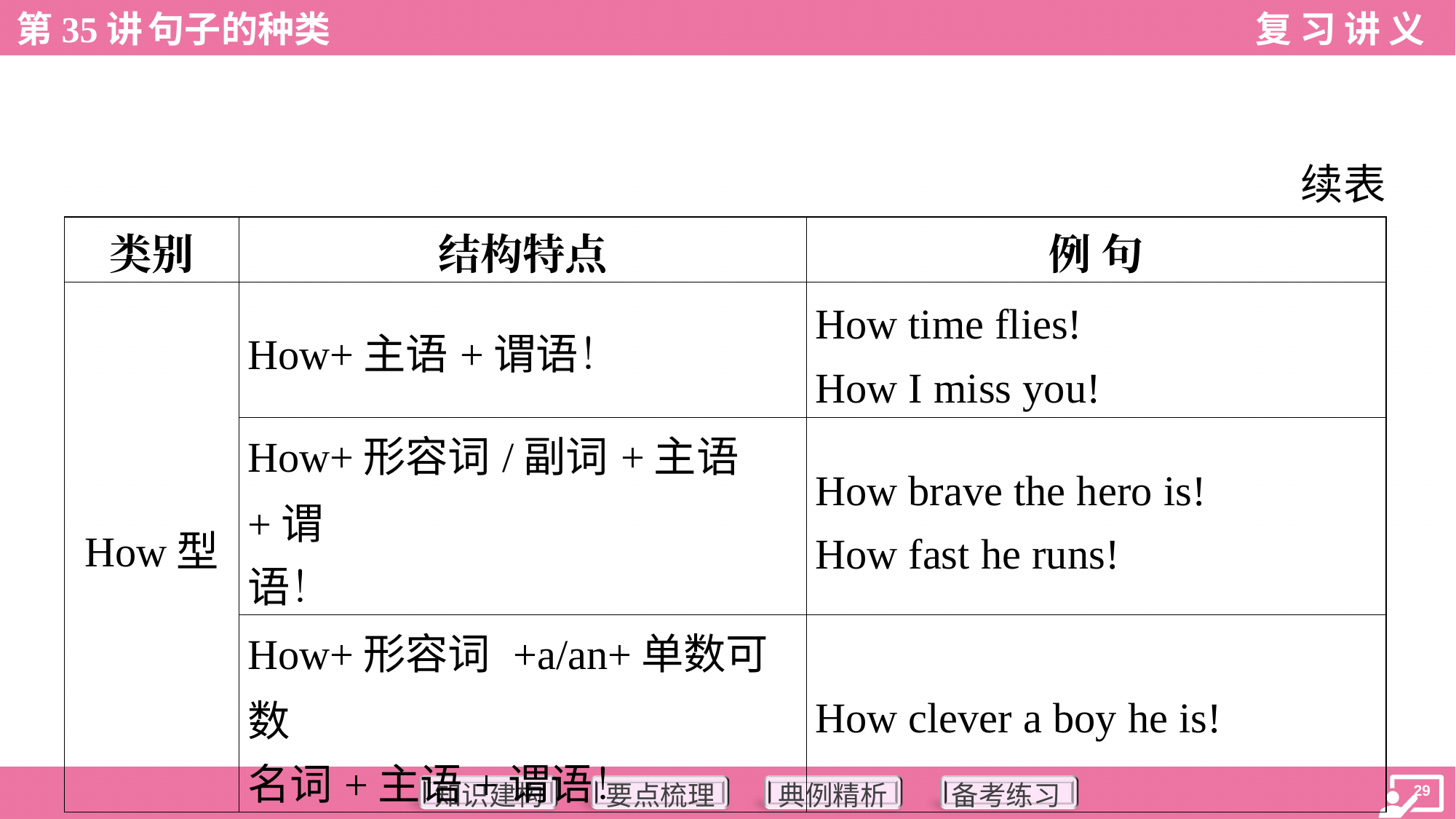

续表
| 类别 | 结构特点 | 例 句 |
| --- | --- | --- |
| How型 | How+主语+谓语！ | How time flies! How I miss you! |
|  | How+形容词/副词+主语+谓 语！ | How brave the hero is! How fast he runs! |
|  | How+形容词 +a/an+单数可数 名词+主语+谓语！ | How clever a boy he is! |